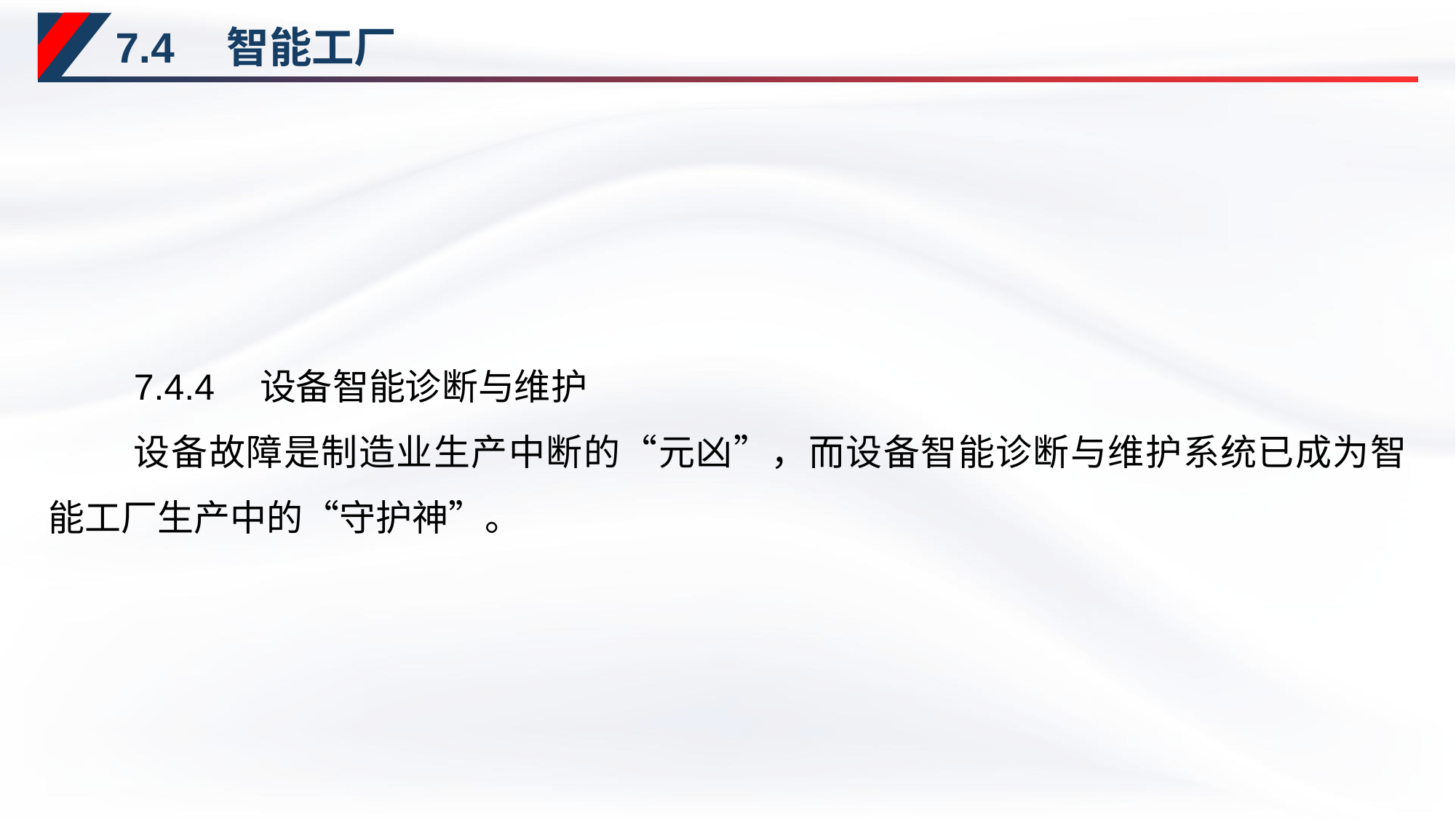

# 7.4　智能工厂
7.4.4　设备智能诊断与维护
设备故障是制造业生产中断的“元凶”，而设备智能诊断与维护系统已成为智能工厂生产中的“守护神”。